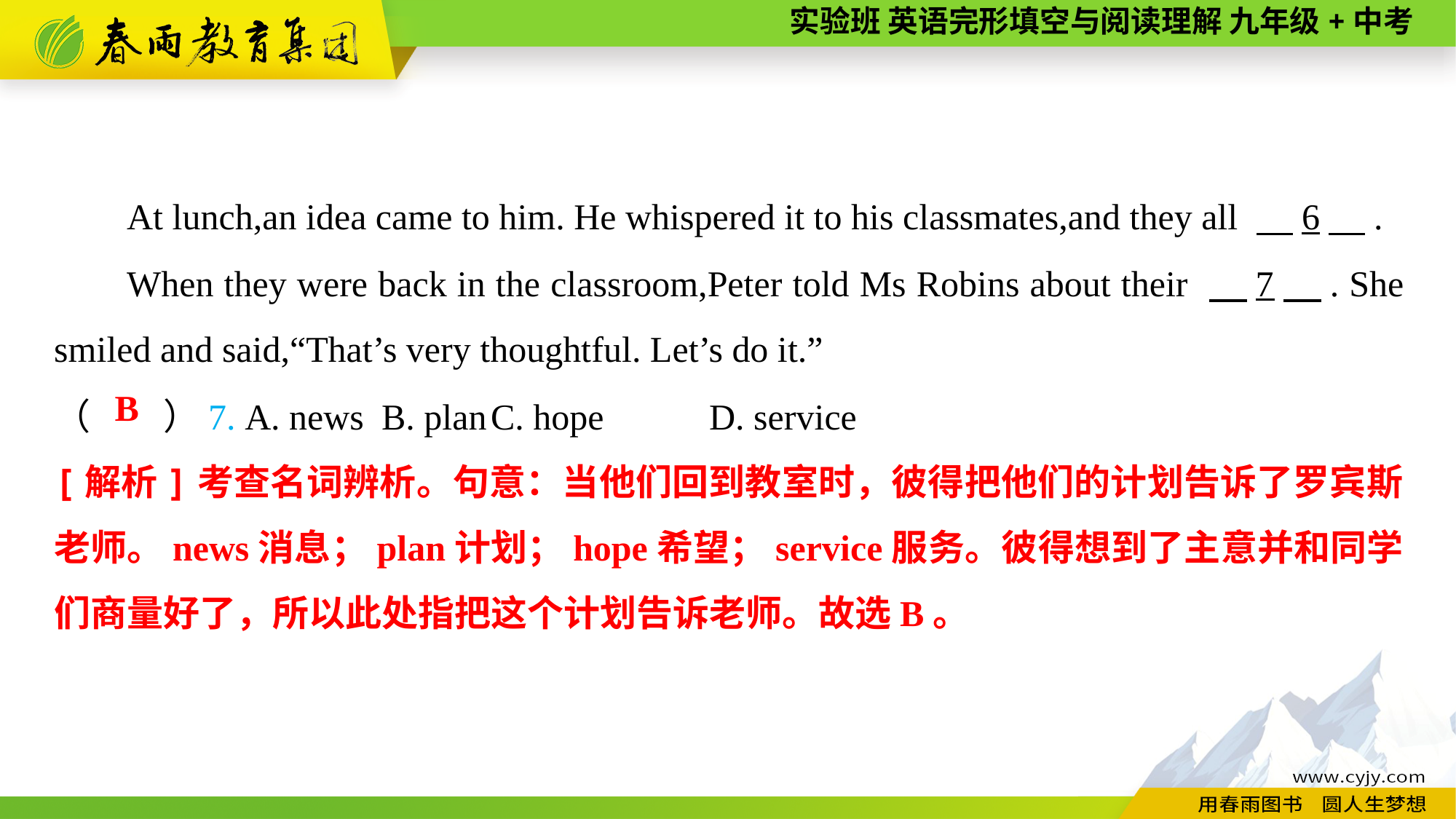

At lunch,an idea came to him. He whispered it to his classmates,and they all 　6　.
When they were back in the classroom,Peter told Ms Robins about their 　7　. She smiled and said,“That’s very thoughtful. Let’s do it.”
（　　）7. A. news	B. plan	C. hope	D. service
B
[解析]考查名词辨析。句意：当他们回到教室时，彼得把他们的计划告诉了罗宾斯老师。news消息；plan计划；hope希望；service服务。彼得想到了主意并和同学们商量好了，所以此处指把这个计划告诉老师。故选B。